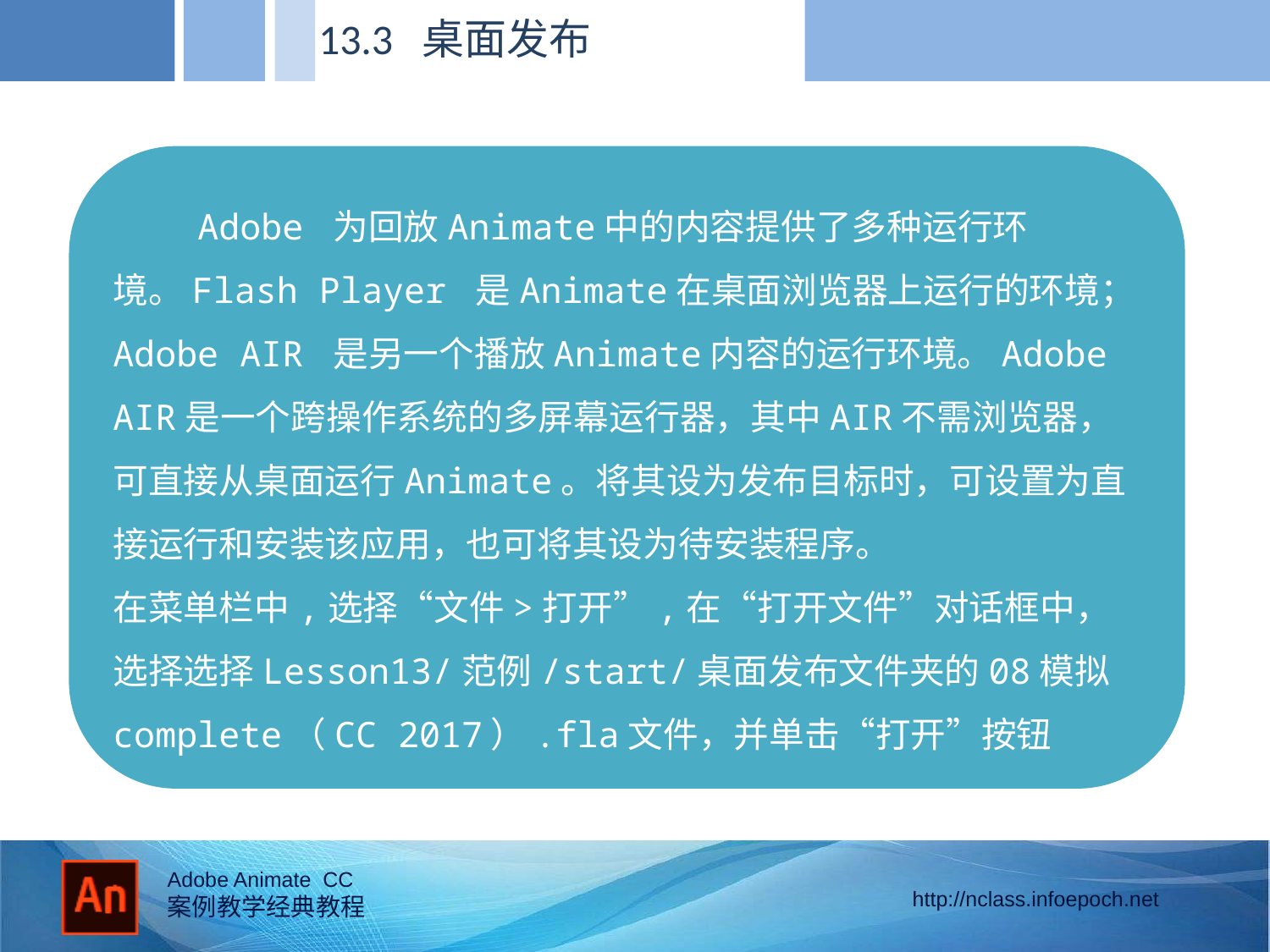

13.3  桌面发布
    Adobe 为回放Animate中的内容提供了多种运行环境。Flash Player 是Animate在桌面浏览器上运行的环境；Adobe AIR 是另一个播放Animate内容的运行环境。Adobe AIR是一个跨操作系统的多屏幕运行器，其中AIR不需浏览器，可直接从桌面运行Animate。将其设为发布目标时，可设置为直接运行和安装该应用，也可将其设为待安装程序。
在菜单栏中,选择“文件>打开”,在“打开文件”对话框中，选择选择Lesson13/范例/start/桌面发布文件夹的08模拟complete（CC 2017）.fla文件，并单击“打开”按钮